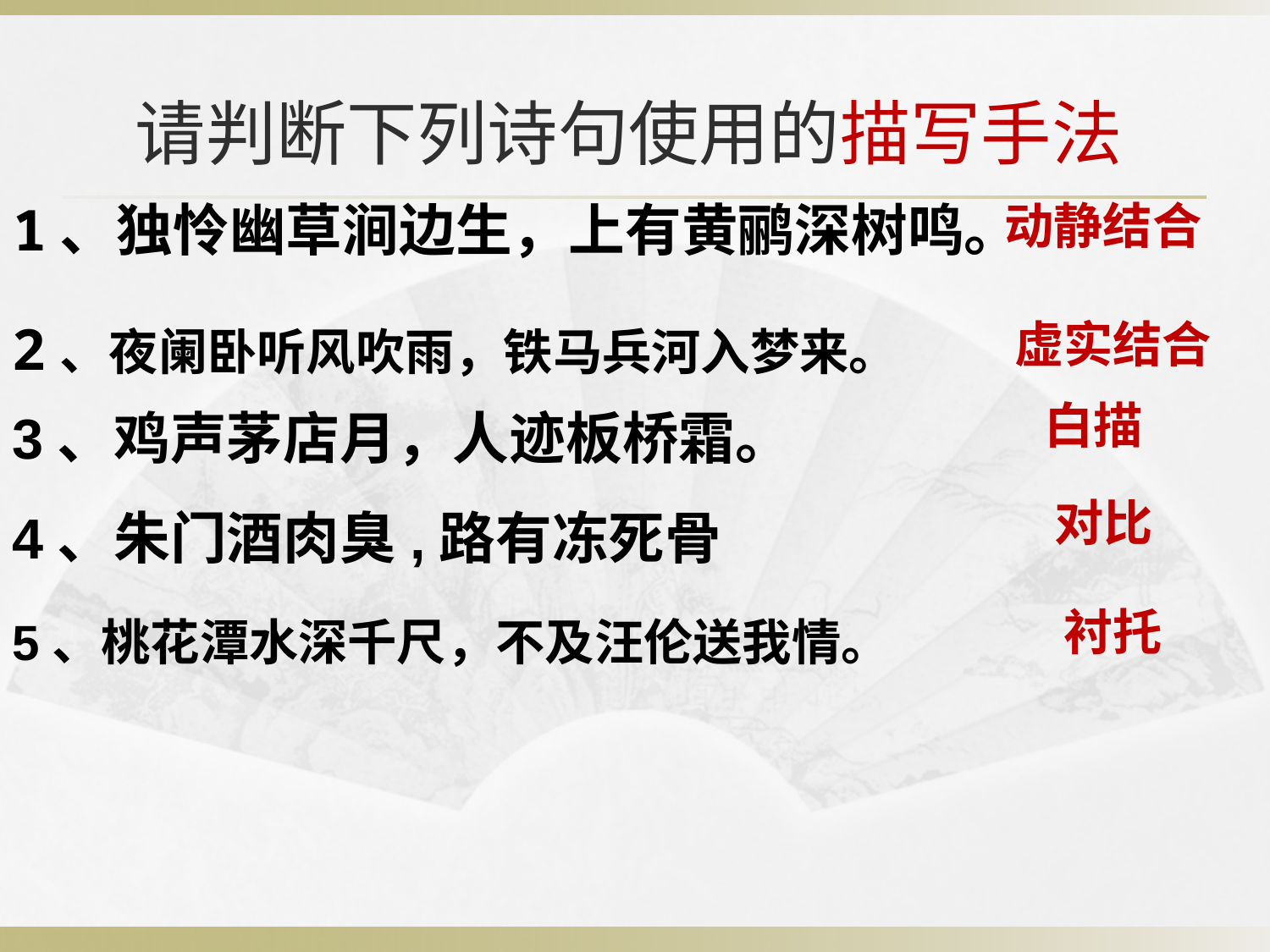

# 请判断下列诗句使用的描写手法
1、独怜幽草涧边生，上有黄鹂深树鸣。

动静结合

2、夜阑卧听风吹雨，铁马兵河入梦来。
虚实结合
白描
3、鸡声茅店月，人迹板桥霜。
对比
4、朱门酒肉臭,路有冻死骨
  衬托
5、桃花潭水深千尺，不及汪伦送我情。